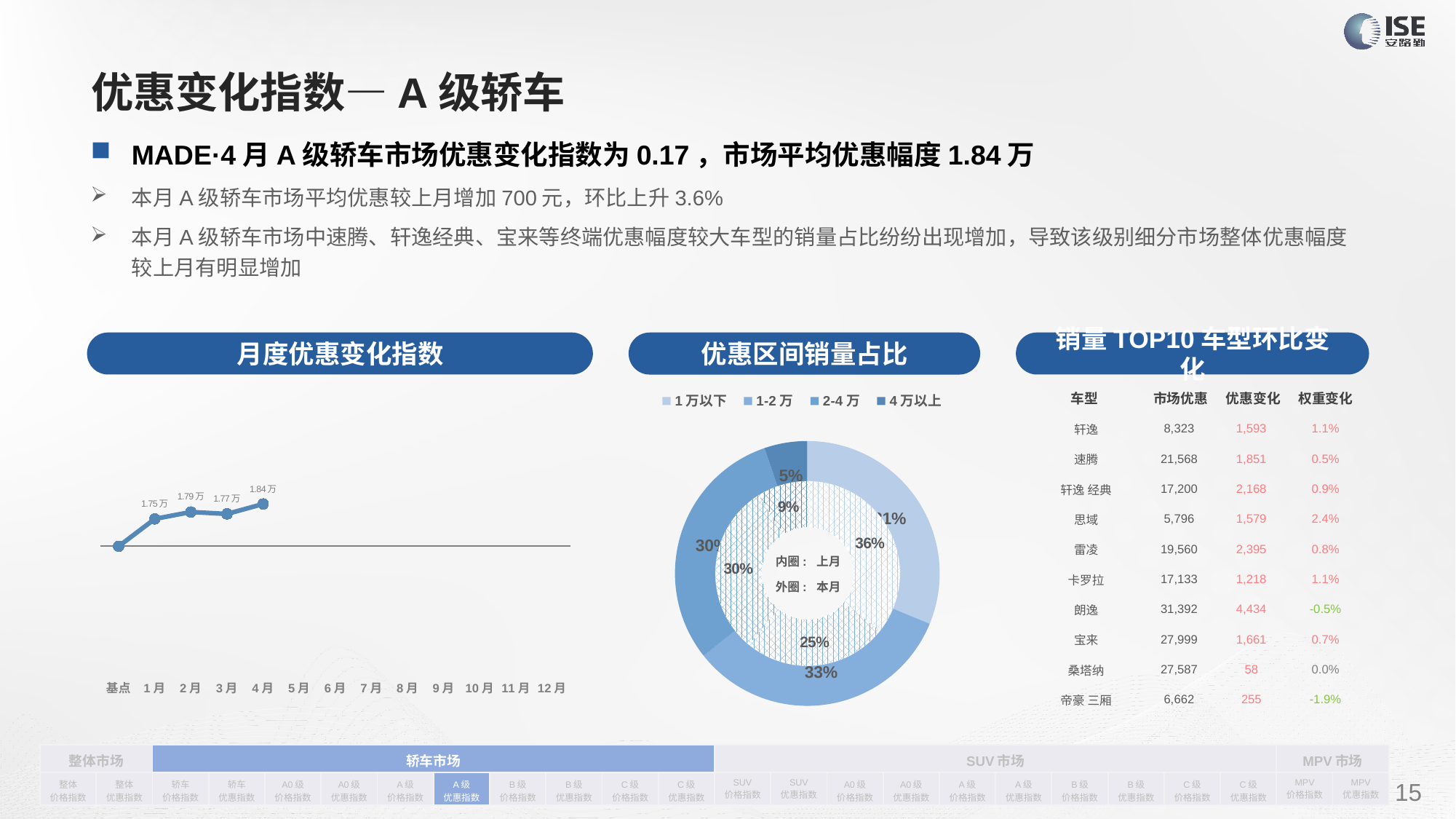

# 优惠变化指数—A级轿车
MADE·4月A级轿车市场优惠变化指数为0.17，市场平均优惠幅度1.84万
本月A级轿车市场平均优惠较上月增加700元，环比上升3.6%
本月A级轿车市场中速腾、轩逸经典、宝来等终端优惠幅度较大车型的销量占比纷纷出现增加，导致该级别细分市场整体优惠幅度较上月有明显增加
月度优惠变化指数

销量TOP10车型环比变化

优惠区间销量占比

| 车型 | 市场优惠 | 优惠变化 | 权重变化 |
| --- | --- | --- | --- |
| 轩逸 | 8,323 | 1,593 | 1.1% |
| 速腾 | 21,568 | 1,851 | 0.5% |
| 轩逸 经典 | 17,200 | 2,168 | 0.9% |
| 思域 | 5,796 | 1,579 | 2.4% |
| 雷凌 | 19,560 | 2,395 | 0.8% |
| 卡罗拉 | 17,133 | 1,218 | 1.1% |
| 朗逸 | 31,392 | 4,434 | -0.5% |
| 宝来 | 27,999 | 1,661 | 0.7% |
| 桑塔纳 | 27,587 | 58 | 0.0% |
| 帝豪 三厢 | 6,662 | 255 | -1.9% |

### Chart

| Category | 销量 |
|---|---|
| 1万以下 | 67461.0 |
| 1-2万 | 71574.0 |
| 2-4万 | 65779.0 |
| 4万以上 | 11333.0 |

### Chart

| Category | Y2022 |
|---|---|
| 基点 | 0.0 |
| 1月 | 0.11 |
| 2月 | 0.1378441122184666 |
| 3月 | 0.13 |
| 4月 | 0.17 |
| 5月 | None |
| 6月 | None |
| 7月 | None |
| 8月 | None |
| 9月 | None |
| 10月 | None |
| 11月 | None |
| 12月 | None |

### Chart

| Category | 销量 |
|---|---|
| 1万以下 | 94343.0 |
| 1-2万 | 66997.0 |
| 2-4万 | 79505.0 |
| 4万以上 | 23444.0 |
内圈:  上月
外圈:  本月
| 整体市场 |  | 轿车市场 |  |  |  |  |  |  |  |  |  | SUV市场 |  |  |  |  |  |  |  |  |  | MPV市场 |  |
| --- | --- | --- | --- | --- | --- | --- | --- | --- | --- | --- | --- | --- | --- | --- | --- | --- | --- | --- | --- | --- | --- | --- | --- |
| 整体 价格指数 | 整体 优惠指数 | 轿车 价格指数 | 轿车 优惠指数 | A0级 价格指数 | A0级 优惠指数 | A级 价格指数 | A级 优惠指数 | B级 价格指数 | B级 优惠指数 | C级 价格指数 | C级 优惠指数 | SUV 价格指数 | SUV 优惠指数 | A0级 价格指数 | A0级 优惠指数 | A级 价格指数 | A级 优惠指数 | B级 价格指数 | B级 优惠指数 | C级 价格指数 | C级 优惠指数 | MPV 价格指数 | MPV 优惠指数 |
请在插入菜单—页眉和页脚中修改此 文本
15